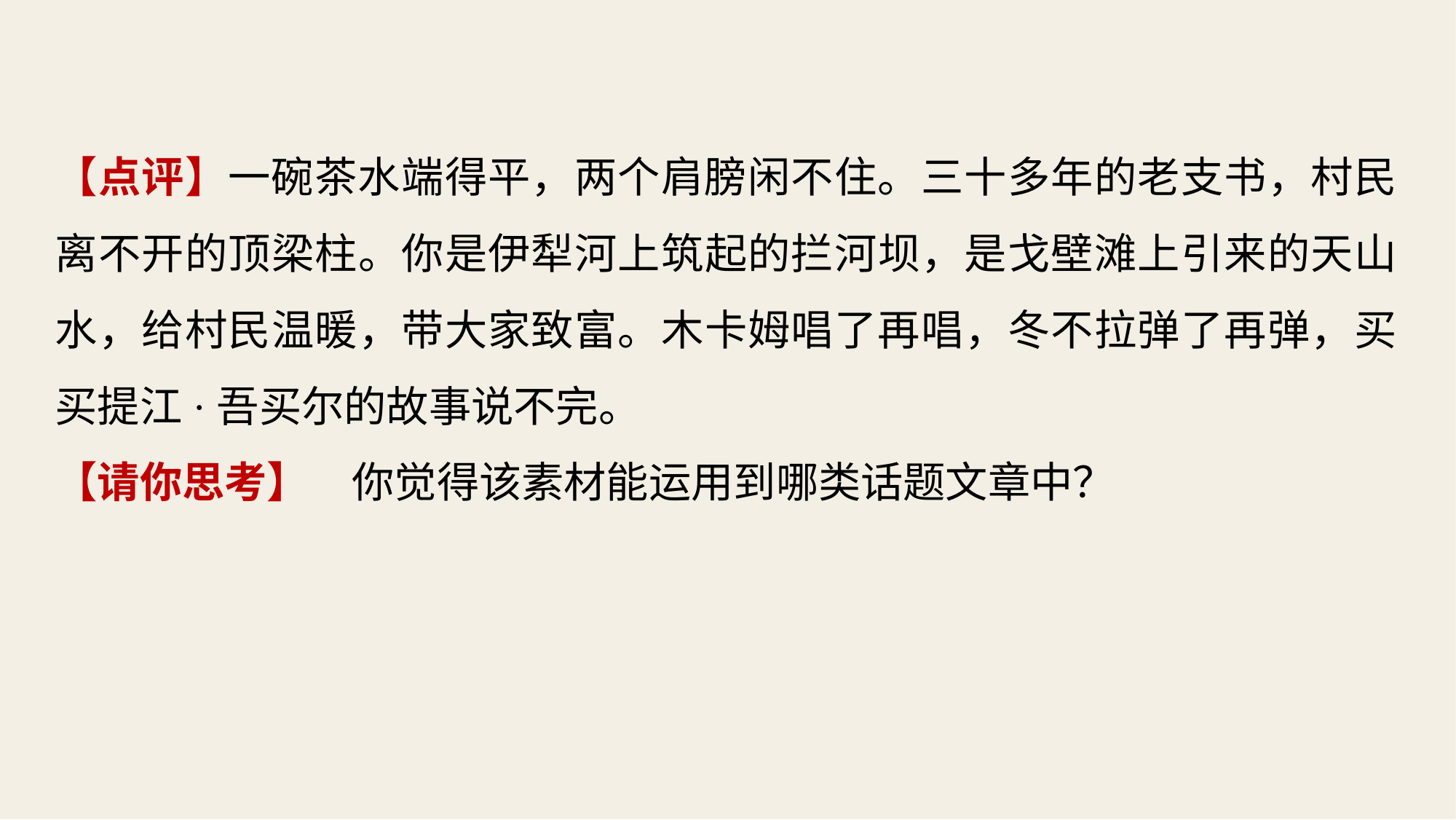

【点评】一碗茶水端得平，两个肩膀闲不住。三十多年的老支书，村民离不开的顶梁柱。你是伊犁河上筑起的拦河坝，是戈壁滩上引来的天山水，给村民温暖，带大家致富。木卡姆唱了再唱，冬不拉弹了再弹，买买提江·吾买尔的故事说不完。
【请你思考】　你觉得该素材能运用到哪类话题文章中？